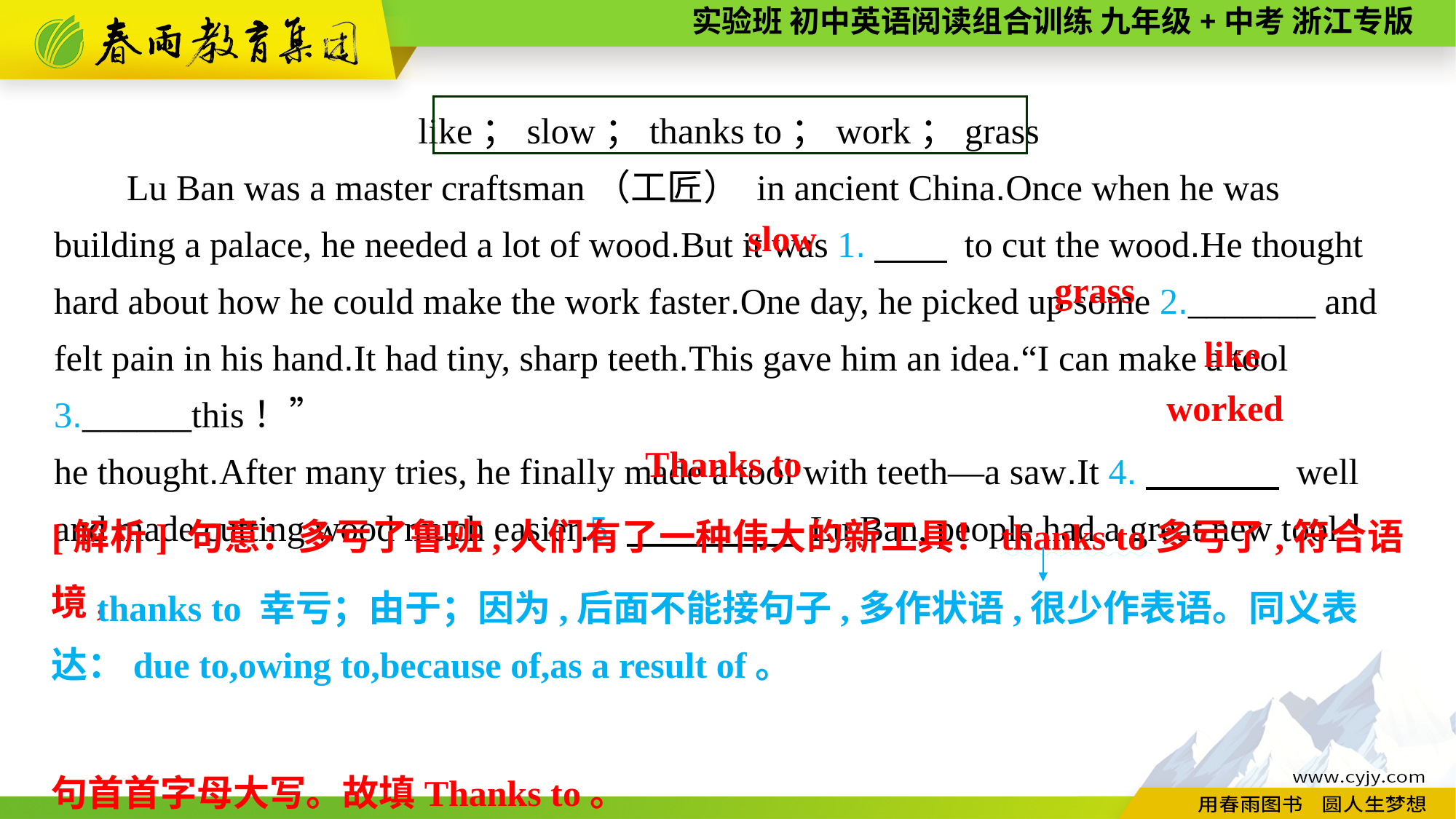

like；slow；thanks to；work；grass
Lu Ban was a master craftsman（工匠） in ancient China.Once when he was building a palace, he needed a lot of wood.But it was 1.　　 to cut the wood.He thought hard about how he could make the work faster.One day, he picked up some 2._______ and felt pain in his hand.It had tiny, sharp teeth.This gave him an idea.“I can make a tool 3.______this！”
he thought.After many tries, he finally made a tool with teeth—a saw.It 4.　　　    well and made cutting wood much easier.5.　　       　 Lu Ban, people had a great new tool！

slow
grass
 like
worked
Thanks to
[解析] 句意：多亏了鲁班,人们有了一种伟大的新工具！thanks to多亏了,符合语境,

句首首字母大写。故填Thanks to。
　thanks to 幸亏；由于；因为,后面不能接句子,多作状语,很少作表语。同义表达：due to,owing to,because of,as a result of。